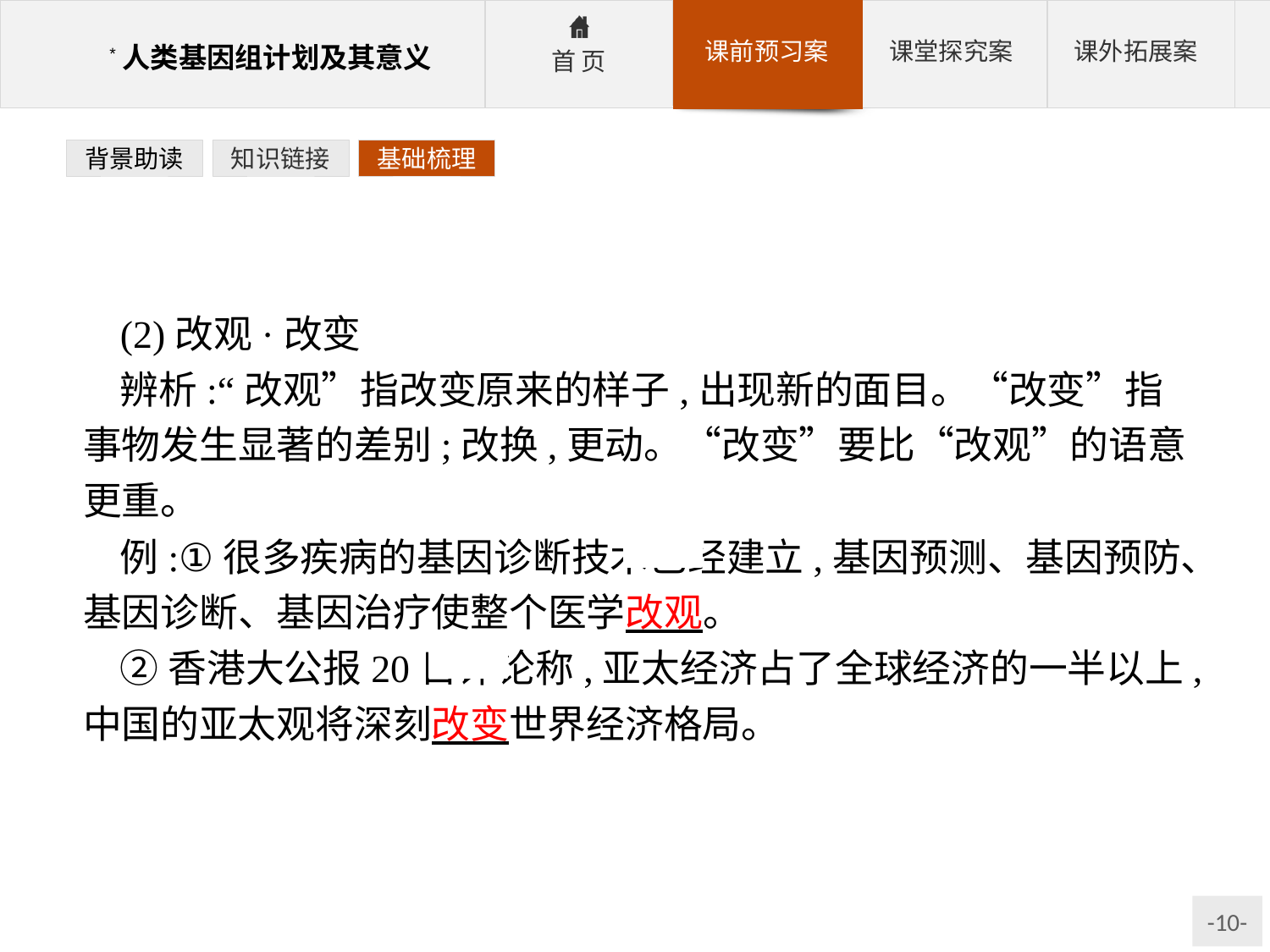

背景助读
知识链接
基础梳理
(2)改观·改变
辨析:“改观”指改变原来的样子,出现新的面目。“改变”指事物发生显著的差别;改换,更动。“改变”要比“改观”的语意更重。
例:①很多疾病的基因诊断技术已经建立,基因预测、基因预防、基因诊断、基因治疗使整个医学改观。
②香港大公报20日评论称,亚太经济占了全球经济的一半以上,中国的亚太观将深刻改变世界经济格局。